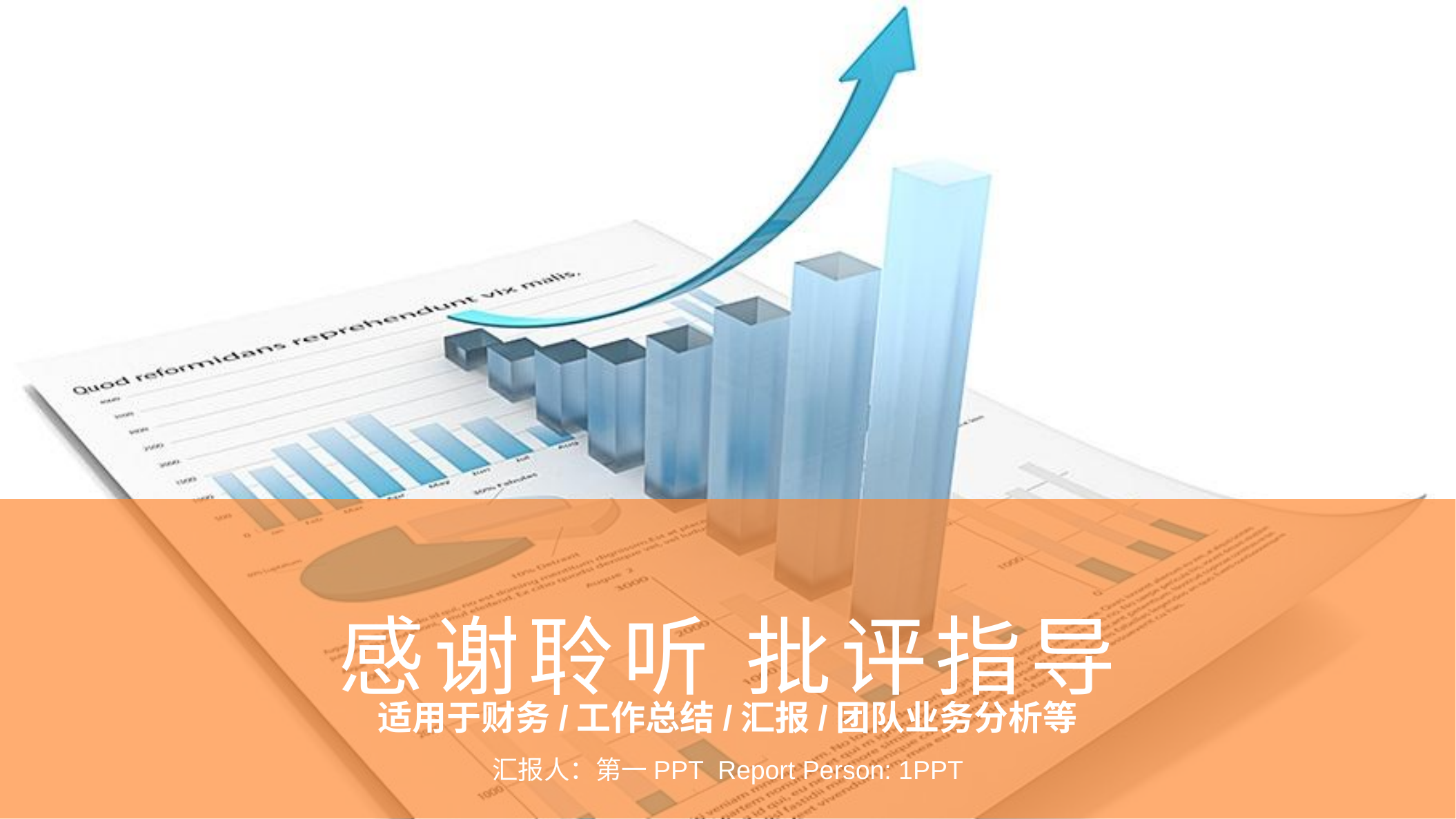

感谢聆听 批评指导
适用于财务/工作总结/汇报/团队业务分析等
汇报人：第一PPT  Report Person: 1PPT